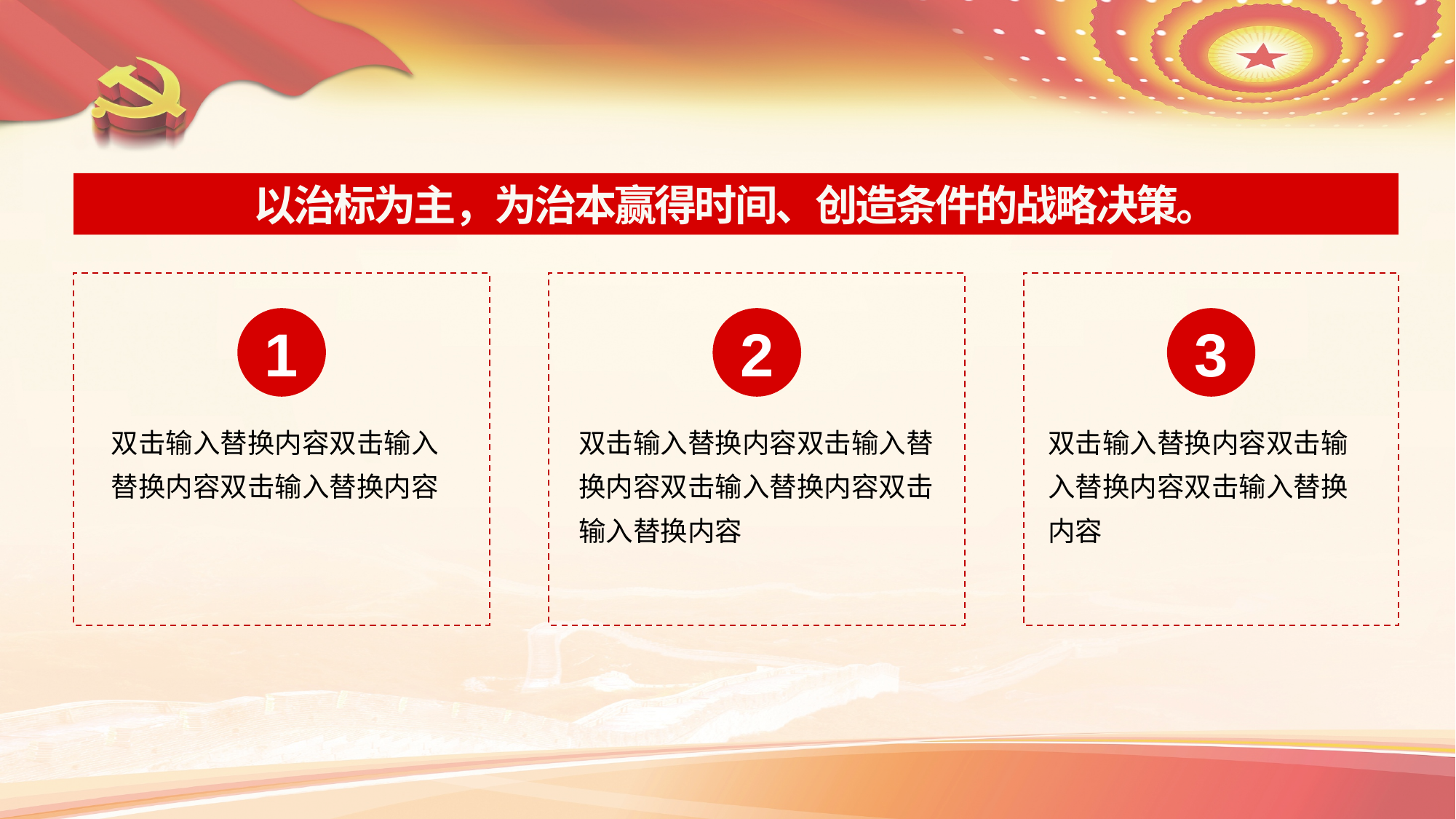

以治标为主，为治本赢得时间、创造条件的战略决策。

1
2
3
双击输入替换内容双击输入替换内容双击输入替换内容
双击输入替换内容双击输入替换内容双击输入替换内容双击输入替换内容
双击输入替换内容双击输入替换内容双击输入替换内容